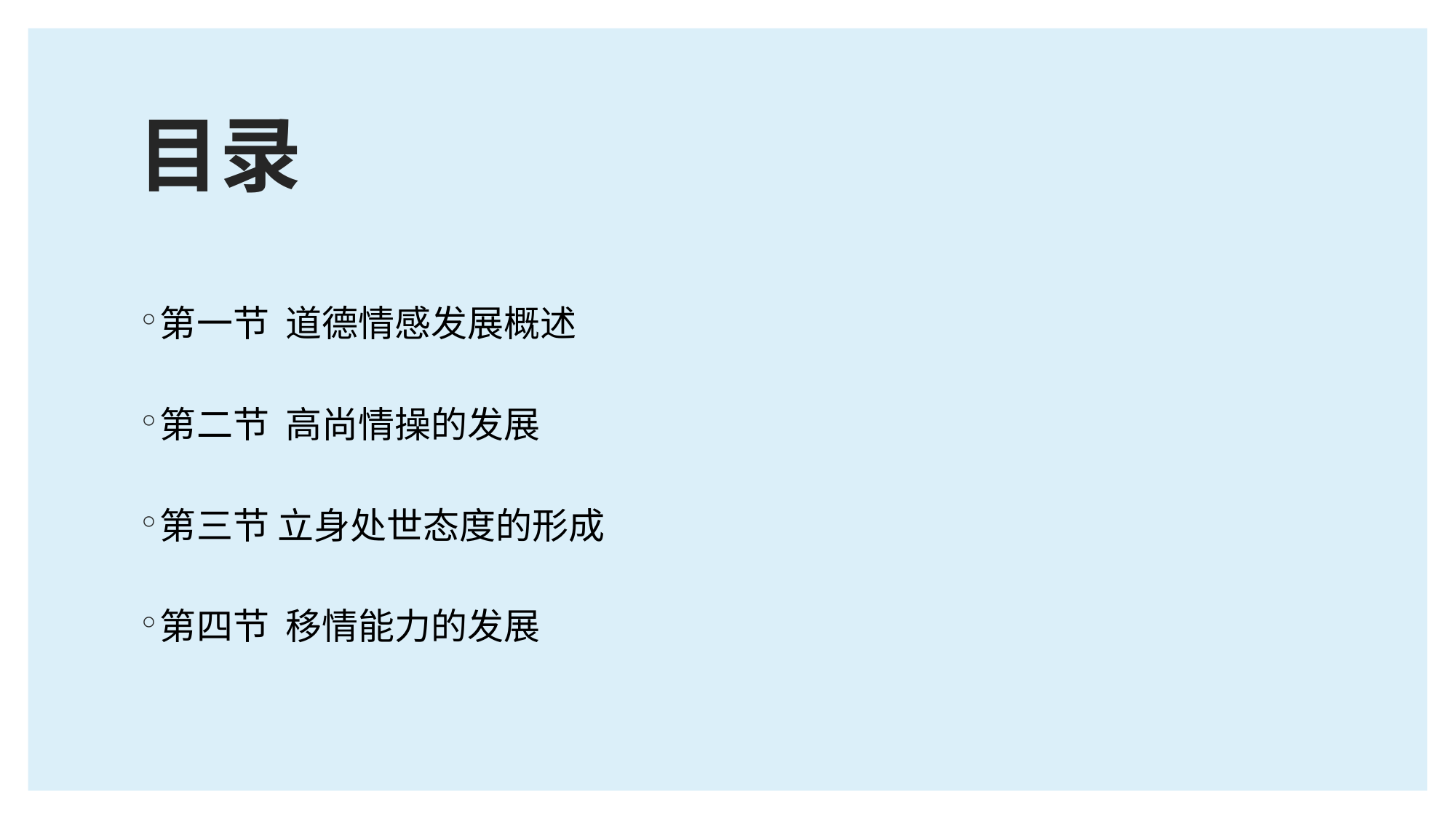

# 目录
第一节  道德情感发展概述
第二节  高尚情操的发展
第三节 立身处世态度的形成
第四节  移情能力的发展